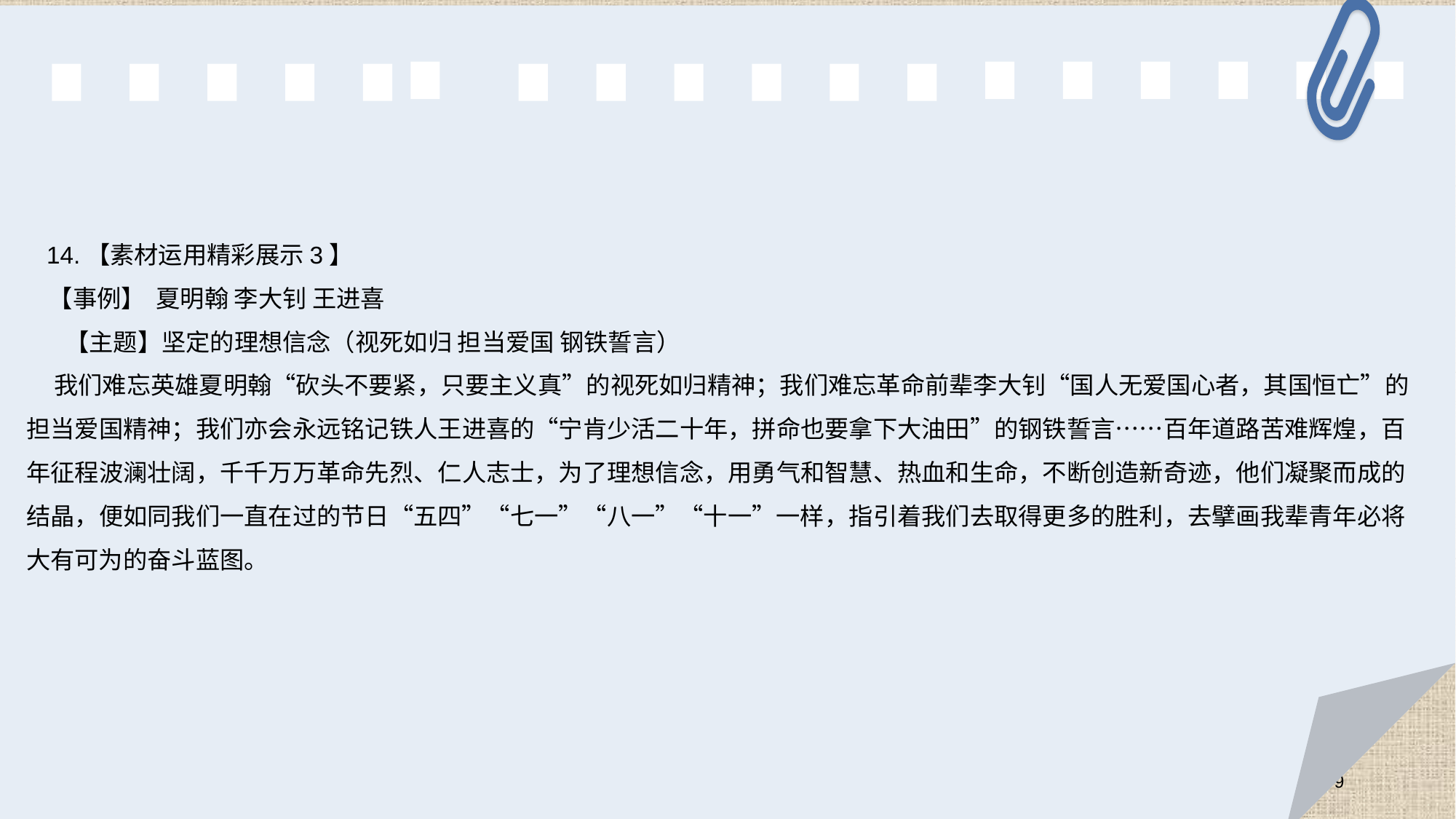

14.【素材运用精彩展示3】
   【事例】  夏明翰 李大钊 王进喜
      【主题】坚定的理想信念（视死如归 担当爱国 钢铁誓言）
    我们难忘英雄夏明翰“砍头不要紧，只要主义真”的视死如归精神；我们难忘革命前辈李大钊“国人无爱国心者，其国恒亡”的担当爱国精神；我们亦会永远铭记铁人王进喜的“宁肯少活二十年，拼命也要拿下大油田”的钢铁誓言……百年道路苦难辉煌，百年征程波澜壮阔，千千万万革命先烈、仁人志士，为了理想信念，用勇气和智慧、热血和生命，不断创造新奇迹，他们凝聚而成的结晶，便如同我们一直在过的节日“五四”“七一”“八一”“十一”一样，指引着我们去取得更多的胜利，去擘画我辈青年必将大有可为的奋斗蓝图。
79